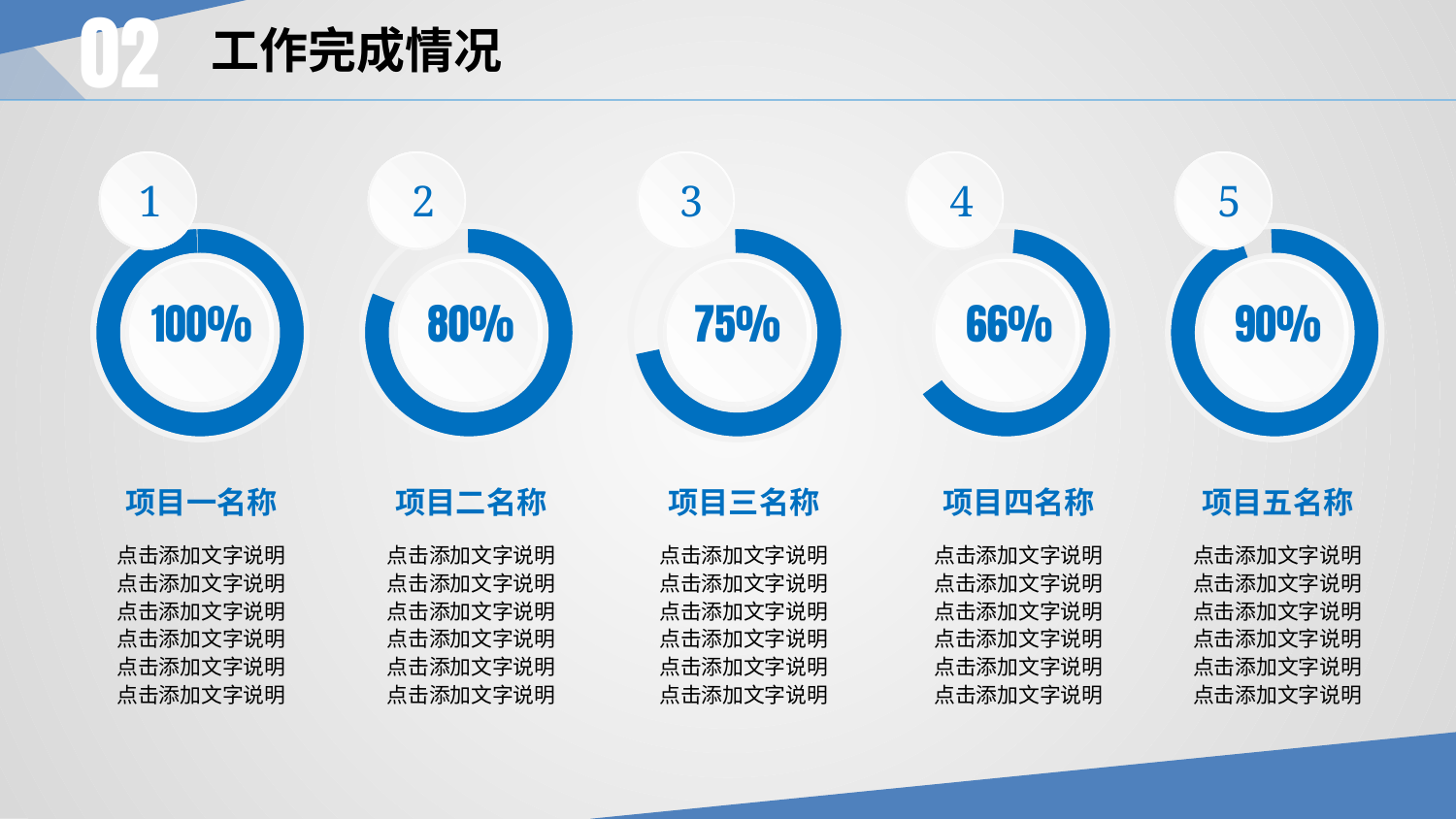

02
工作完成情况

1

2

3

4

5

100%
80%
75%
66%
90%
项目一名称
项目二名称
项目三名称
项目四名称
项目五名称
点击添加文字说明
点击添加文字说明
点击添加文字说明
点击添加文字说明
点击添加文字说明
点击添加文字说明
点击添加文字说明
点击添加文字说明
点击添加文字说明
点击添加文字说明
点击添加文字说明
点击添加文字说明
点击添加文字说明
点击添加文字说明
点击添加文字说明
点击添加文字说明
点击添加文字说明
点击添加文字说明
点击添加文字说明
点击添加文字说明
点击添加文字说明
点击添加文字说明
点击添加文字说明
点击添加文字说明
点击添加文字说明
点击添加文字说明
点击添加文字说明
点击添加文字说明
点击添加文字说明
点击添加文字说明